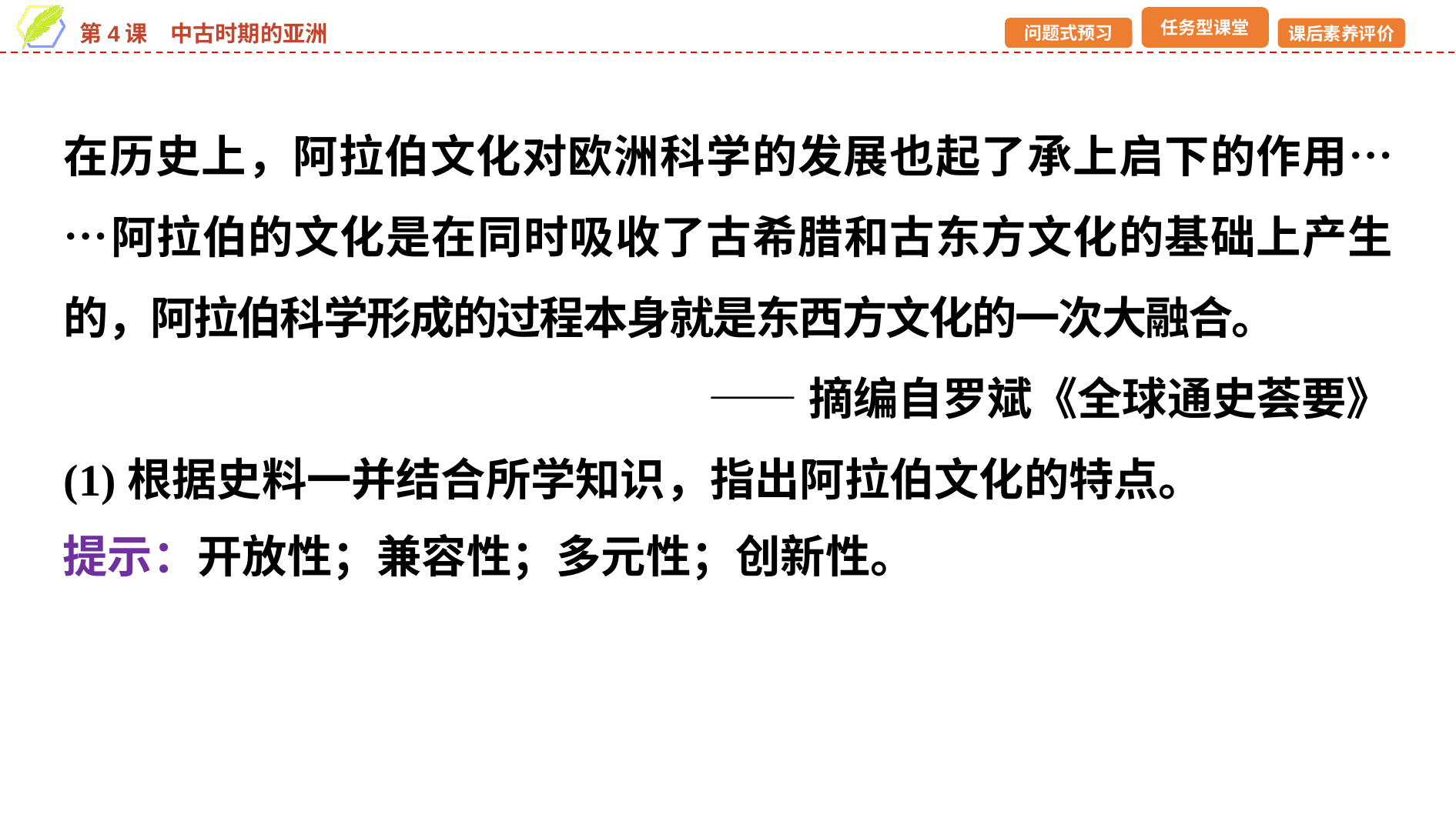

在历史上，阿拉伯文化对欧洲科学的发展也起了承上启下的作用……阿拉伯的文化是在同时吸收了古希腊和古东方文化的基础上产生的，阿拉伯科学形成的过程本身就是东西方文化的一次大融合。
——摘编自罗斌《全球通史荟要》
(1)根据史料一并结合所学知识，指出阿拉伯文化的特点。
提示：开放性；兼容性；多元性；创新性。